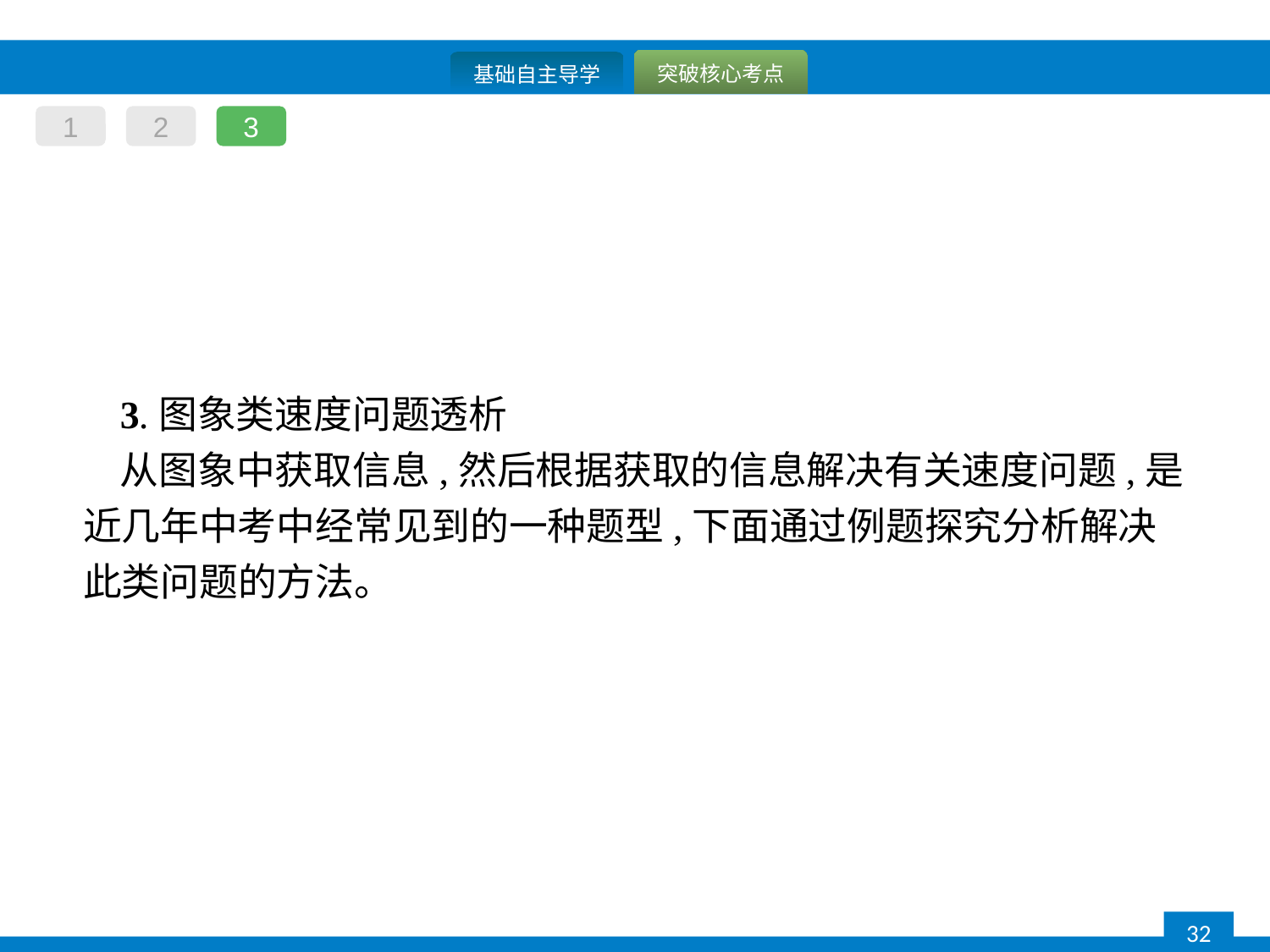

1
2
3
3.图象类速度问题透析
从图象中获取信息,然后根据获取的信息解决有关速度问题,是近几年中考中经常见到的一种题型,下面通过例题探究分析解决此类问题的方法。